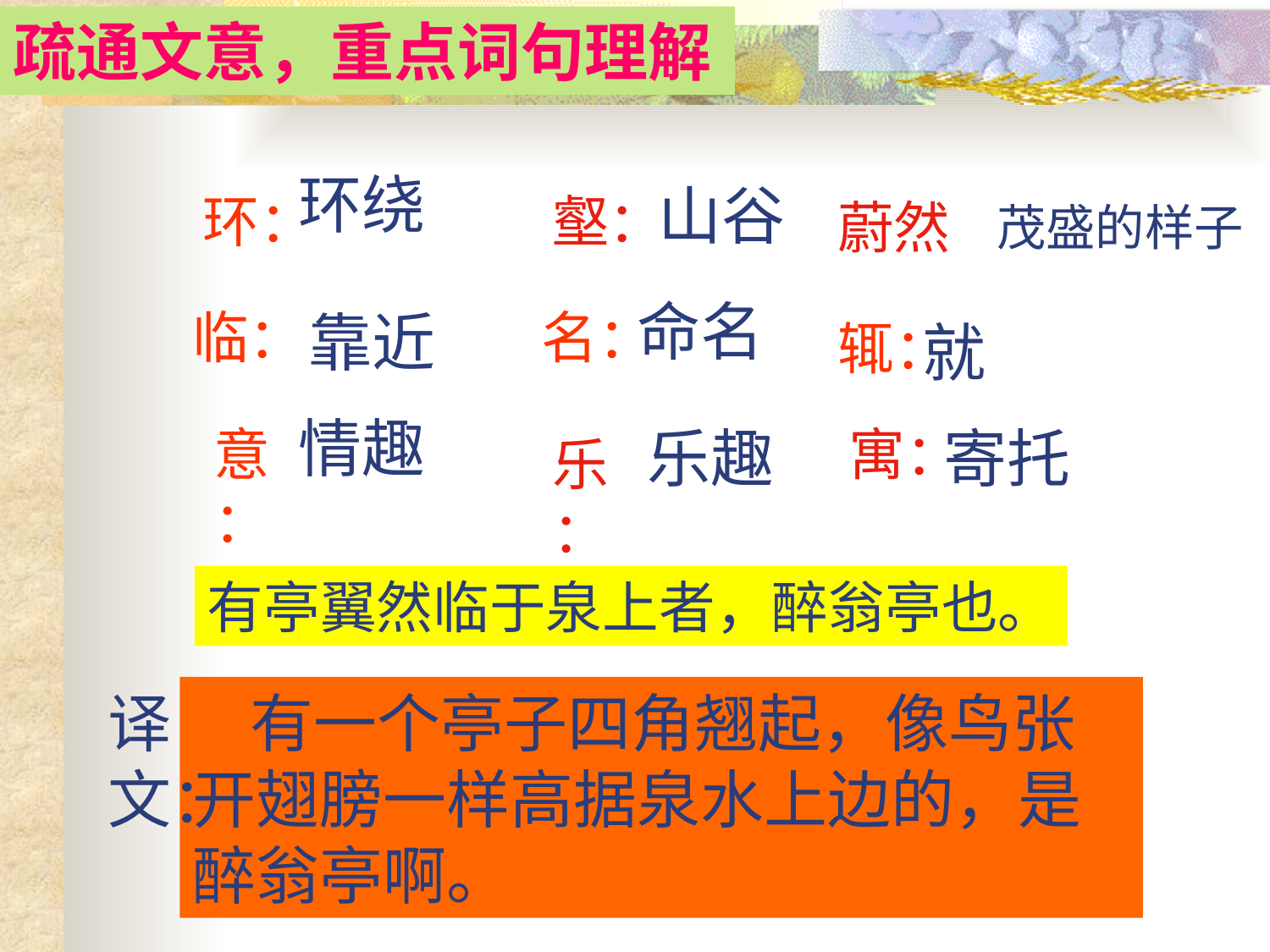

疏通文意，重点词句理解
环绕
山谷
环：
壑：
蔚然
茂盛的样子
命名
临：
靠近
名：
辄：
就
情趣
意：
乐趣
寓：
寄托
乐：
有亭翼然临于泉上者，醉翁亭也。
译文：
   有一个亭子四角翘起，像鸟张开翅膀一样高据泉水上边的，是醉翁亭啊。